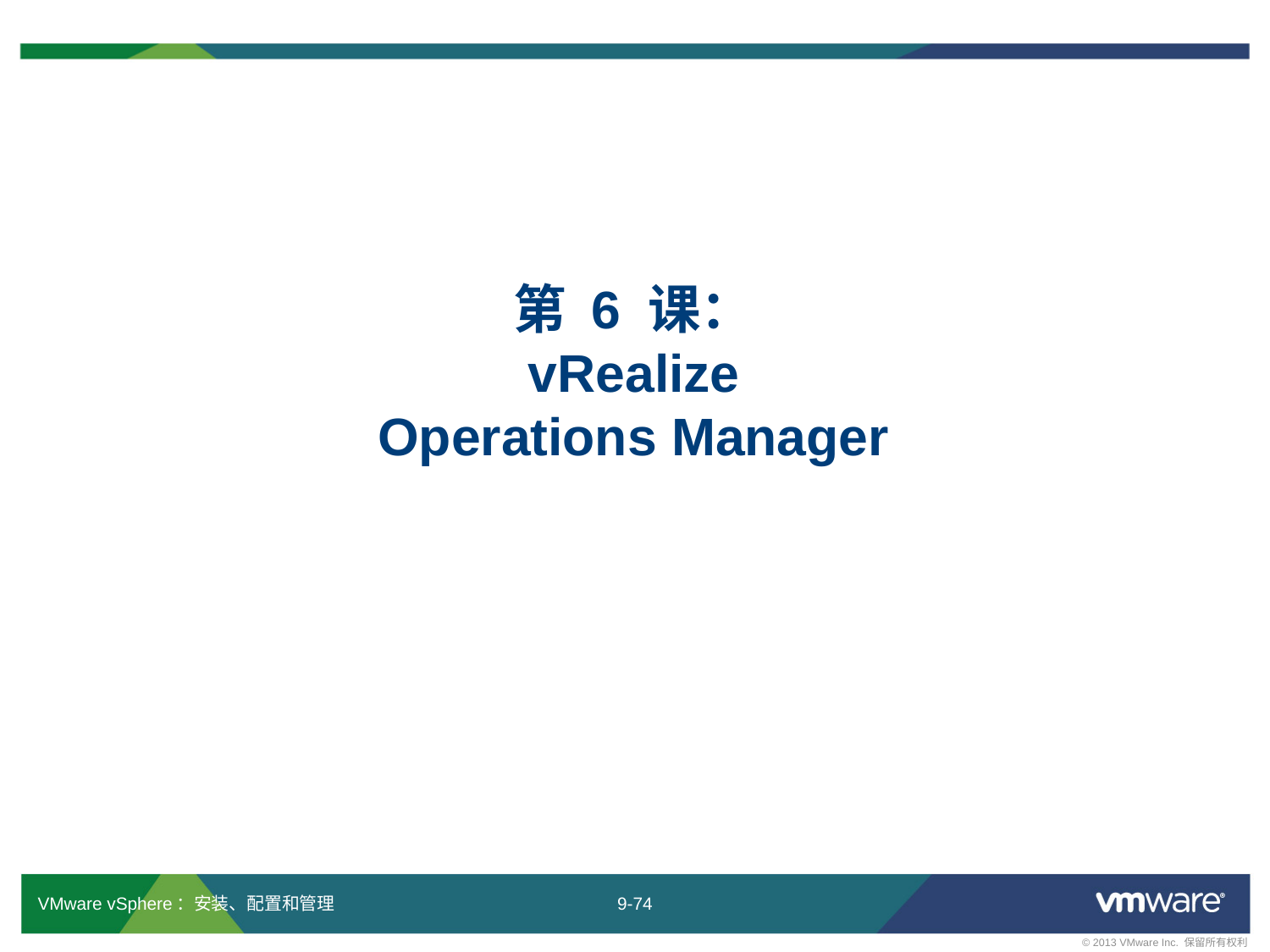

# 第 6 课： vRealize Operations Manager